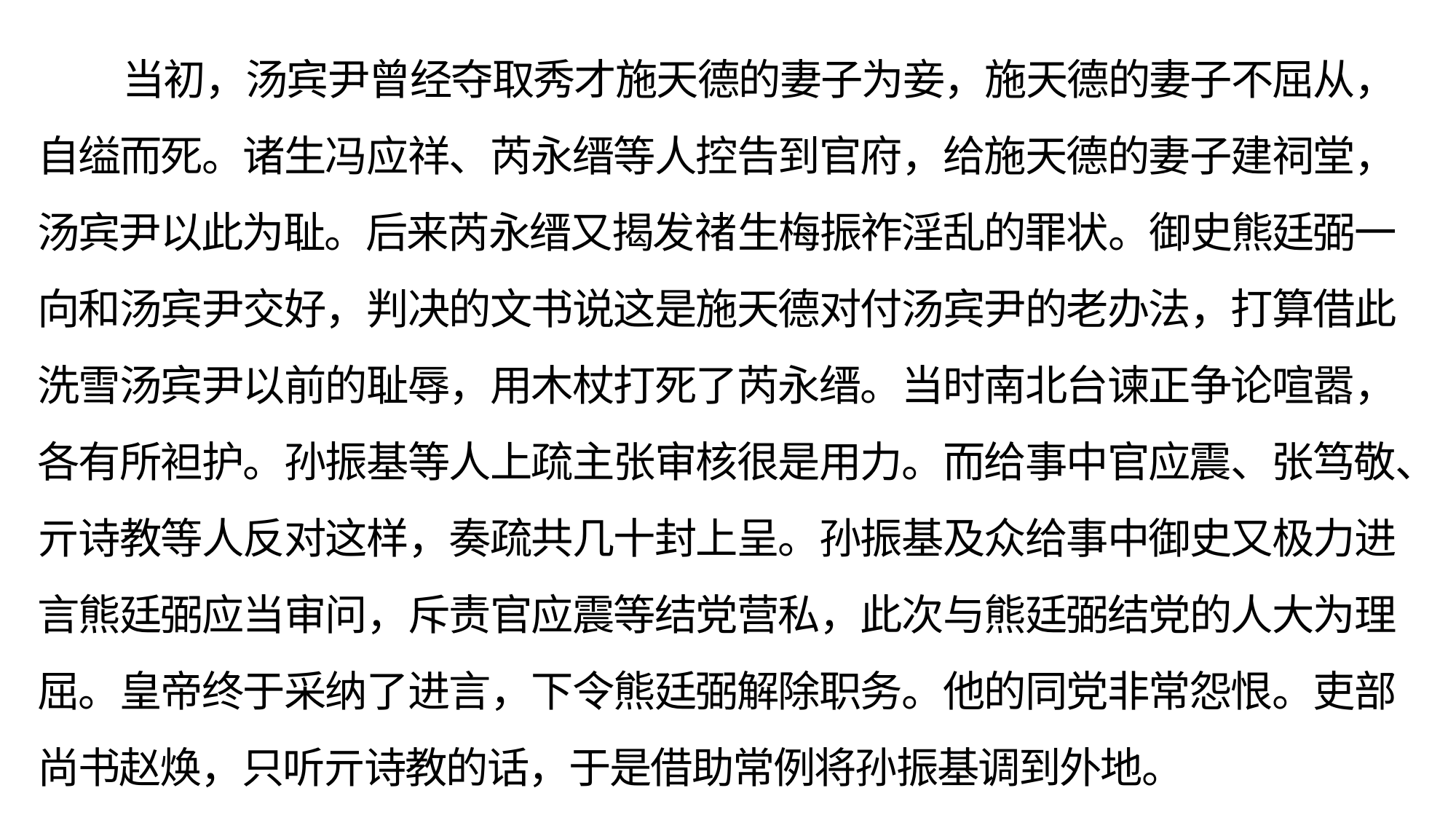

当初，汤宾尹曾经夺取秀才施天德的妻子为妾，施天德的妻子不屈从，自缢而死。诸生冯应祥、芮永缙等人控告到官府，给施天德的妻子建祠堂，汤宾尹以此为耻。后来芮永缙又揭发禇生梅振祚淫乱的罪状。御史熊廷弼一向和汤宾尹交好，判决的文书说这是施天德对付汤宾尹的老办法，打算借此洗雪汤宾尹以前的耻辱，用木杖打死了芮永缙。当时南北台谏正争论喧嚣，各有所袒护。孙振基等人上疏主张审核很是用力。而给事中官应震、张笃敬、亓诗教等人反对这样，奏疏共几十封上呈。孙振基及众给事中御史又极力进言熊廷弼应当审问，斥责官应震等结党营私，此次与熊廷弼结党的人大为理屈。皇帝终于采纳了进言，下令熊廷弼解除职务。他的同党非常怨恨。吏部尚书赵焕，只听亓诗教的话，于是借助常例将孙振基调到外地。